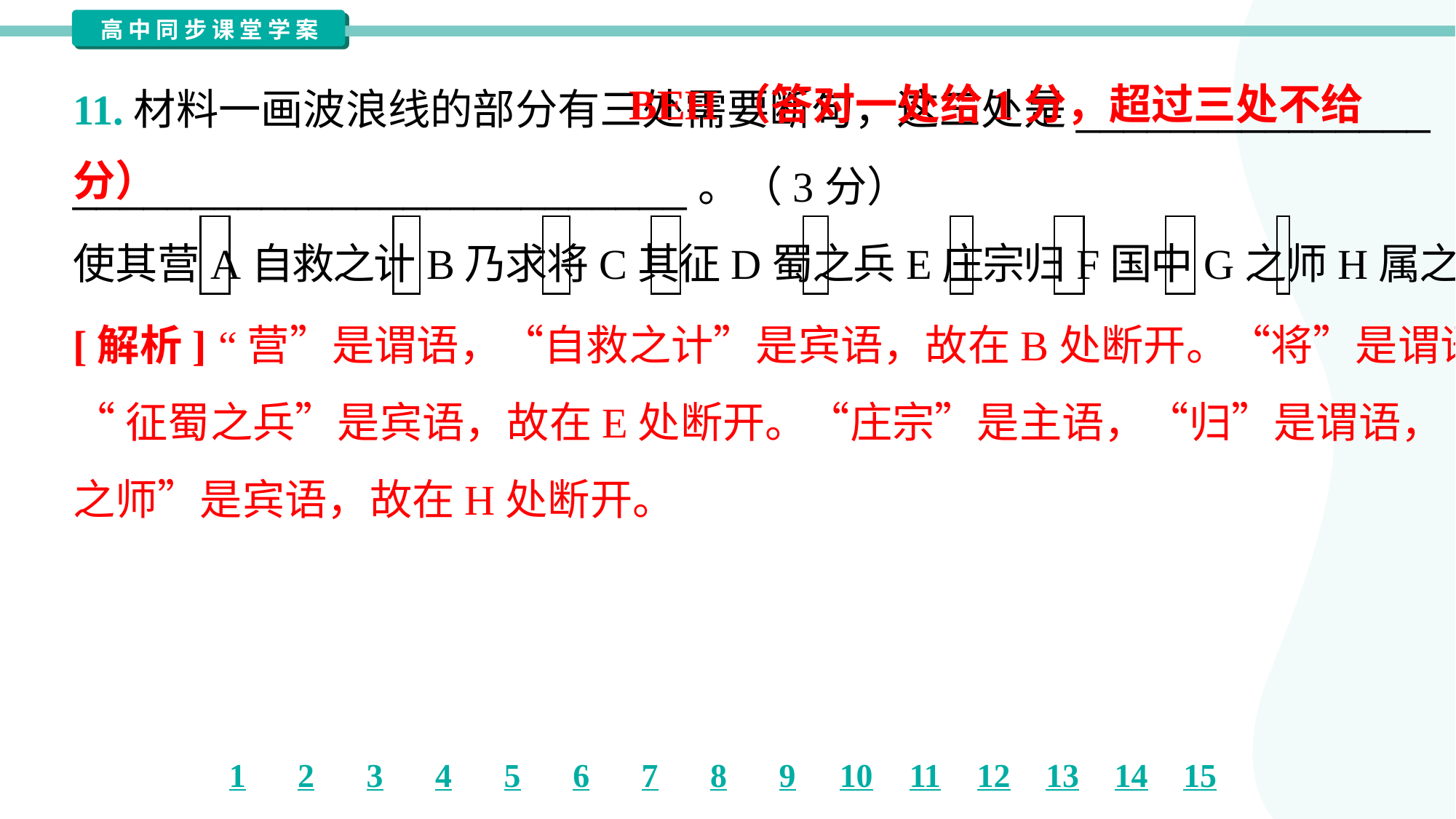

BEH（答对一处给1分，超过三处不给分）
11.材料一画波浪线的部分有三处需要断句，这三处是_______________
__________________________。（3分）
使其营A自救之计B乃求将C其征D蜀之兵E庄宗归F国中G之师H属之I而西

[解析] “营”是谓语，“自救之计”是宾语，故在B处断开。“将”是谓语，
“征蜀之兵”是宾语，故在E处断开。“庄宗”是主语，“归”是谓语，“国中
之师”是宾语，故在H处断开。